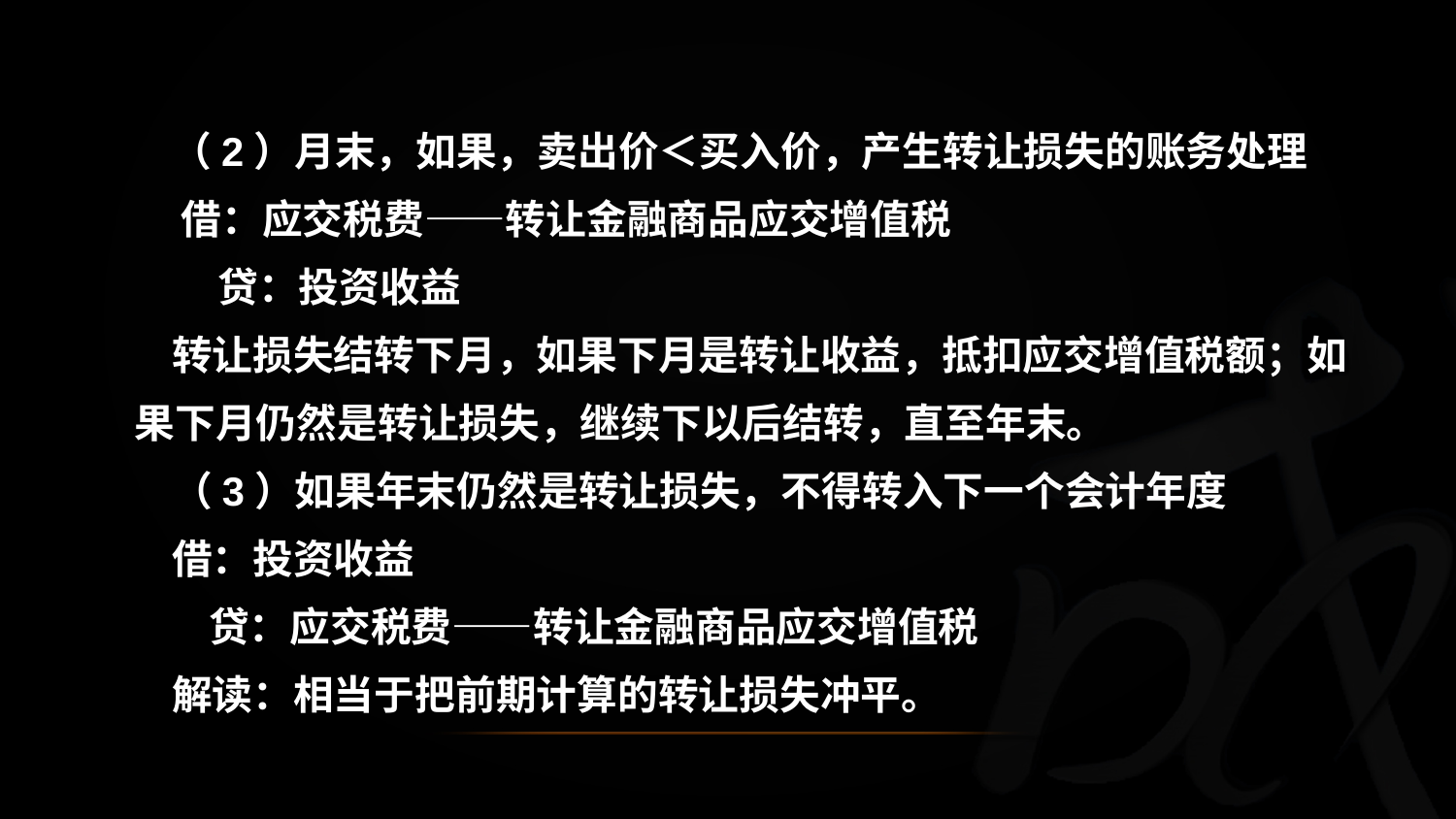

（2）月末，如果，卖出价＜买入价，产生转让损失的账务处理
    借：应交税费——转让金融商品应交增值税
        贷：投资收益
   转让损失结转下月，如果下月是转让收益，抵扣应交增值税额；如果下月仍然是转让损失，继续下以后结转，直至年末。
   （3）如果年末仍然是转让损失，不得转入下一个会计年度
   借：投资收益
       贷：应交税费——转让金融商品应交增值税
   解读：相当于把前期计算的转让损失冲平。